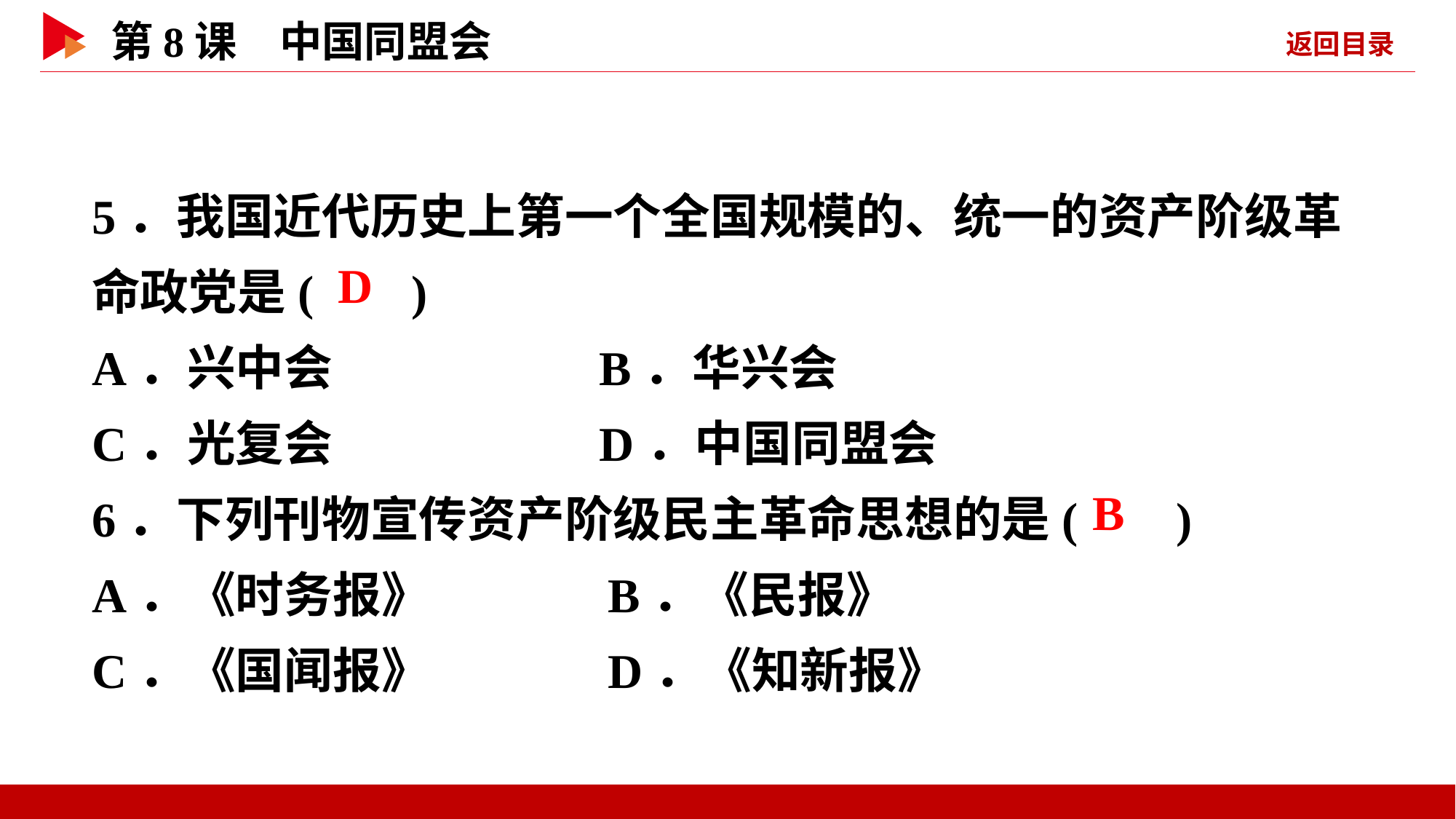

5．我国近代历史上第一个全国规模的、统一的资产阶级革命政党是(        )
A．兴中会                       B．华兴会
C．光复会                       D．中国同盟会
6．下列刊物宣传资产阶级民主革命思想的是(        )
A．《时务报》               B．《民报》
C．《国闻报》               D．《知新报》
   D
   B